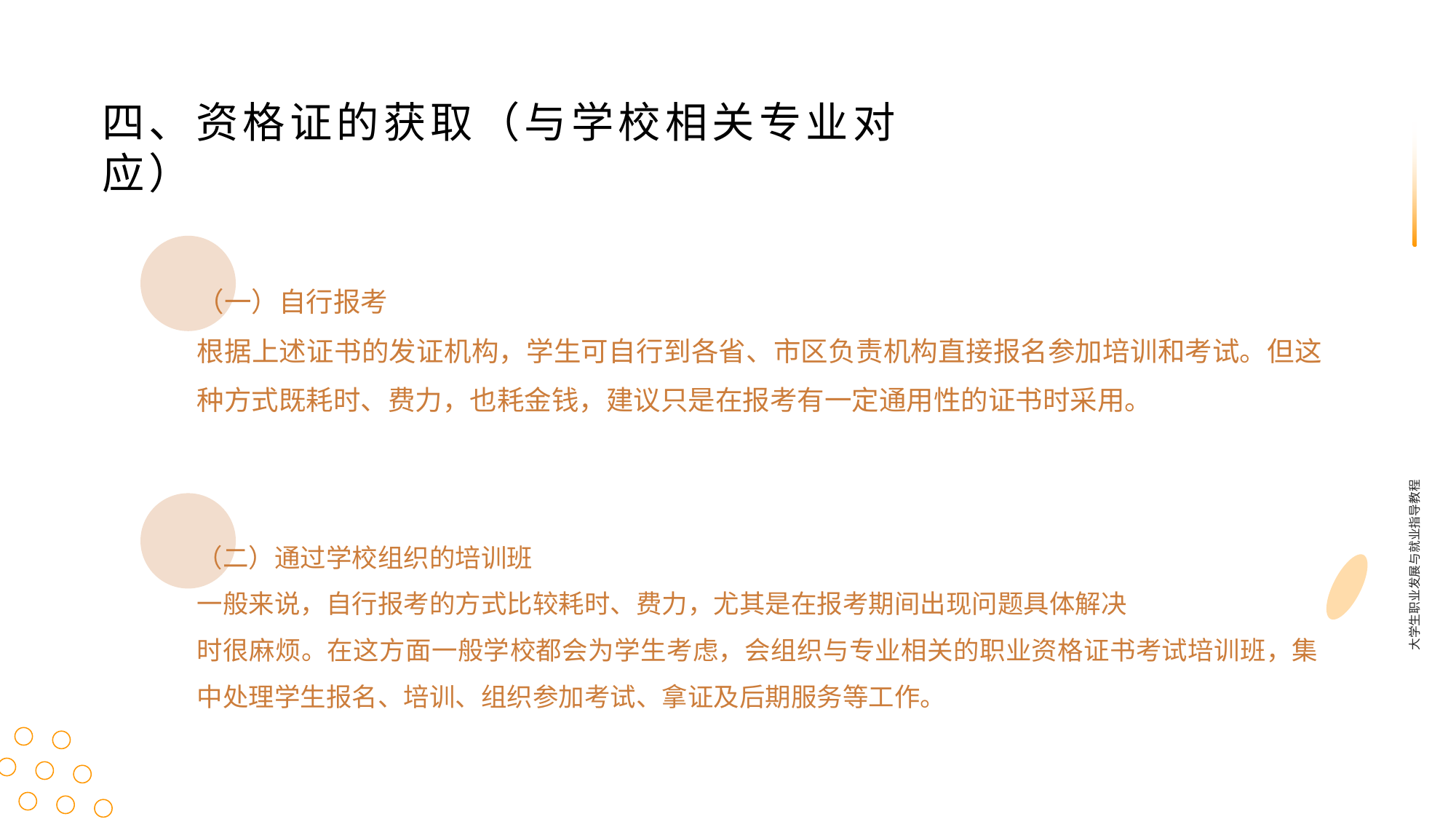

四、资格证的获取（与学校相关专业对应）

（一）自行报考
根据上述证书的发证机构，学生可自行到各省、市区负责机构直接报名参加培训和考试。但这种方式既耗时、费力，也耗金钱，建议只是在报考有一定通用性的证书时采用。
大学生职业发展与就业指导教程

（二）通过学校组织的培训班
一般来说，自行报考的方式比较耗时、费力，尤其是在报考期间出现问题具体解决
时很麻烦。在这方面一般学校都会为学生考虑，会组织与专业相关的职业资格证书考试培训班，集中处理学生报名、培训、组织参加考试、拿证及后期服务等工作。